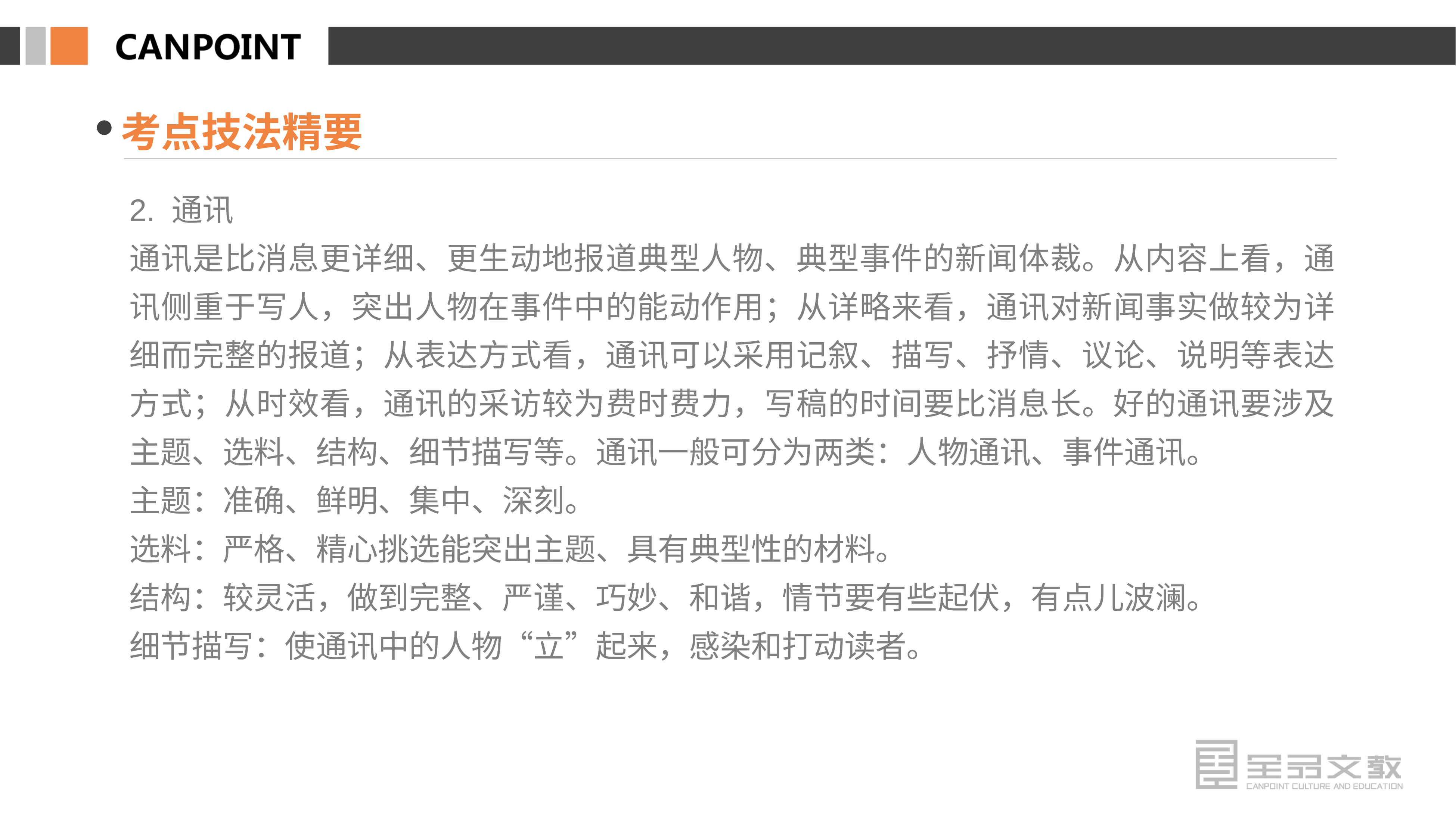

考点技法精要

2. 通讯
通讯是比消息更详细、更生动地报道典型人物、典型事件的新闻体裁。从内容上看，通讯侧重于写人，突出人物在事件中的能动作用；从详略来看，通讯对新闻事实做较为详细而完整的报道；从表达方式看，通讯可以采用记叙、描写、抒情、议论、说明等表达方式；从时效看，通讯的采访较为费时费力，写稿的时间要比消息长。好的通讯要涉及主题、选料、结构、细节描写等。通讯一般可分为两类：人物通讯、事件通讯。
主题：准确、鲜明、集中、深刻。
选料：严格、精心挑选能突出主题、具有典型性的材料。
结构：较灵活，做到完整、严谨、巧妙、和谐，情节要有些起伏，有点儿波澜。
细节描写：使通讯中的人物“立”起来，感染和打动读者。